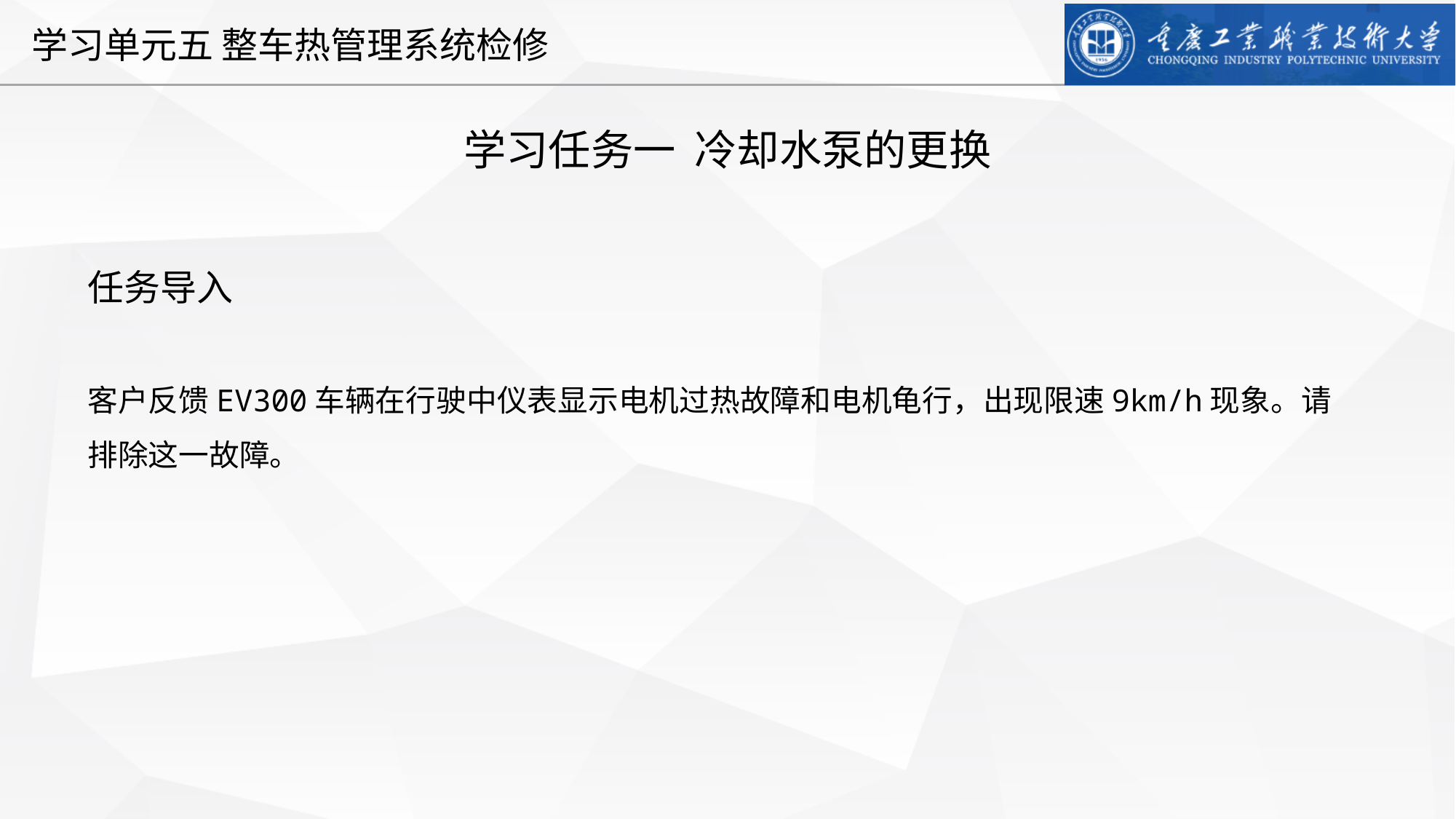

学习任务一  冷却水泵的更换
任务导入

客户反馈EV300车辆在行驶中仪表显示电机过热故障和电机龟行，出现限速9km/h现象。请排除这一故障。